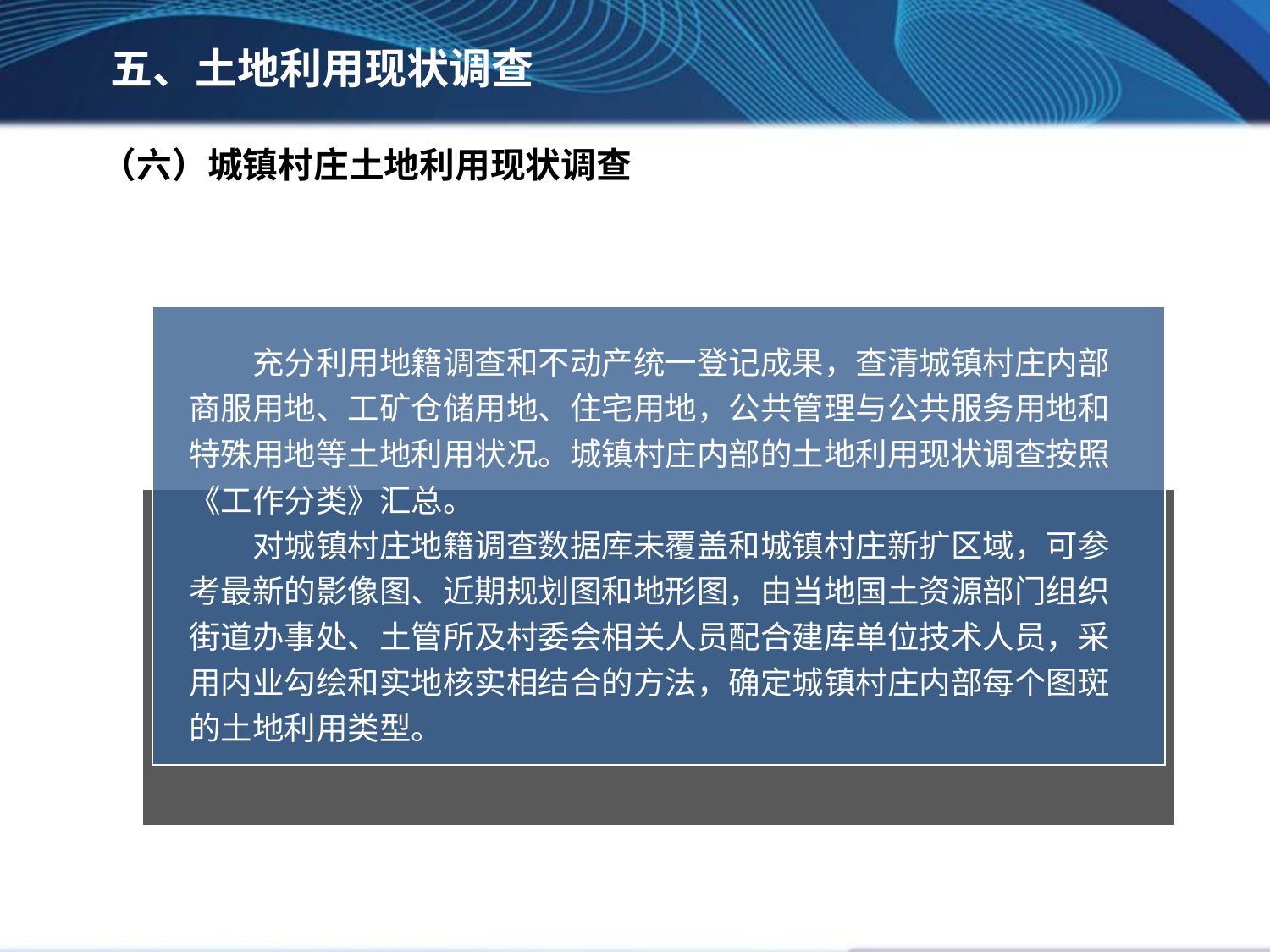

五、土地利用现状调查
（六）城镇村庄土地利用现状调查

充分利用地籍调查和不动产统一登记成果，查清城镇村庄内部商服用地、工矿仓储用地、住宅用地，公共管理与公共服务用地和特殊用地等土地利用状况。城镇村庄内部的土地利用现状调查按照《工作分类》汇总。
对城镇村庄地籍调查数据库未覆盖和城镇村庄新扩区域，可参考最新的影像图、近期规划图和地形图，由当地国土资源部门组织街道办事处、土管所及村委会相关人员配合建库单位技术人员，采用内业勾绘和实地核实相结合的方法，确定城镇村庄内部每个图斑的土地利用类型。